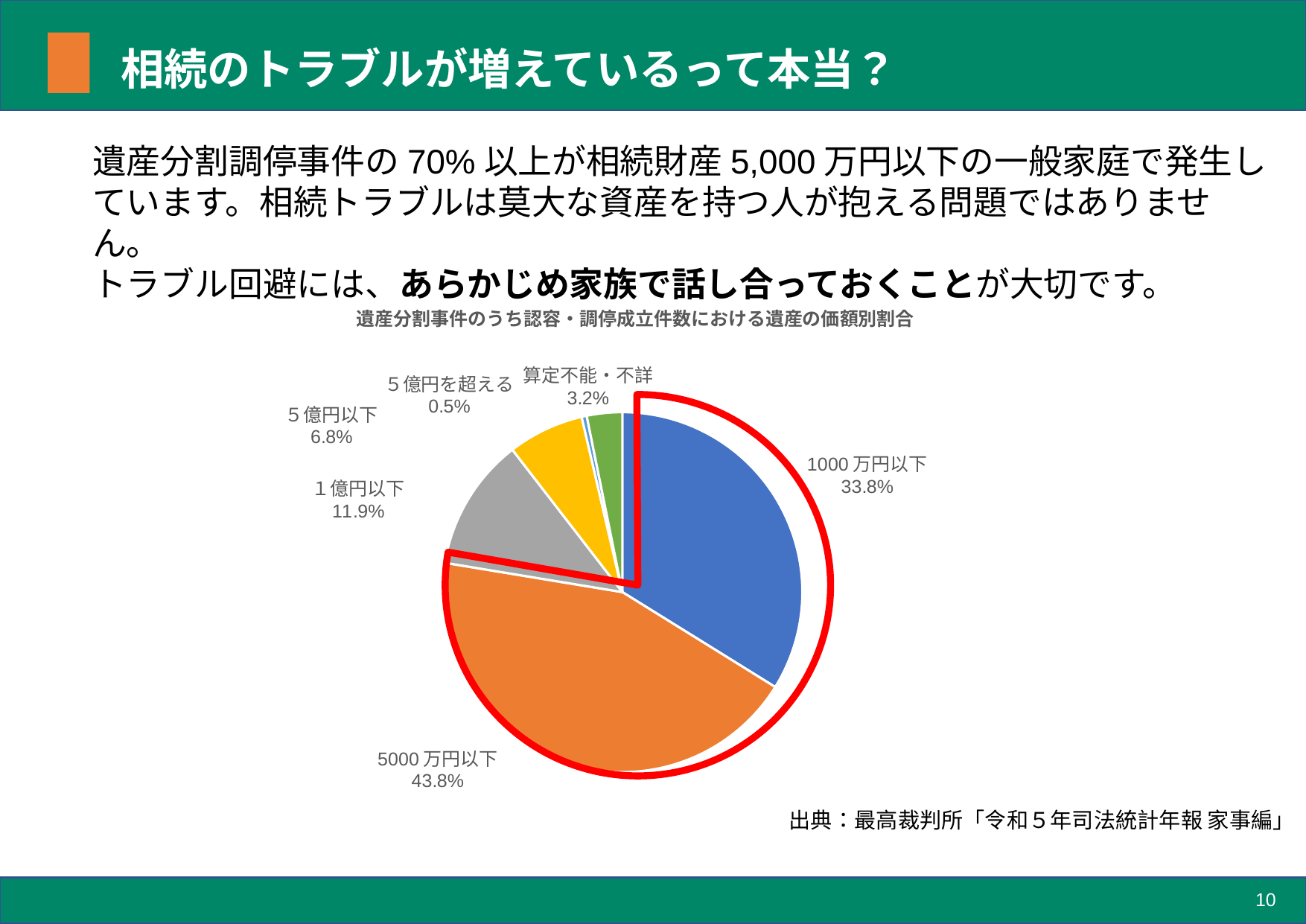

# 相続のトラブルが増えているって本当？
遺産分割調停事件の70%以上が相続財産5,000万円以下の一般家庭で発生しています。相続トラブルは莫大な資産を持つ人が抱える問題ではありません。
トラブル回避には、あらかじめ家族で話し合っておくことが大切です。

### Chart: 遺産分割事件のうち認容・調停成立件数における遺産の価額別割合

| Category | 列1 |
|---|---|
| 1000万円以下 | 2448.0 |
| 5000万円以下 | 3166.0 |
| １億円以下 | 863.0 |
| ５億円以下 | 494.0 |
| ５億円を超える | 33.0 |
| 算定不能・不詳 | 230.0 |
出典：最高裁判所「令和５年司法統計年報 家事編」